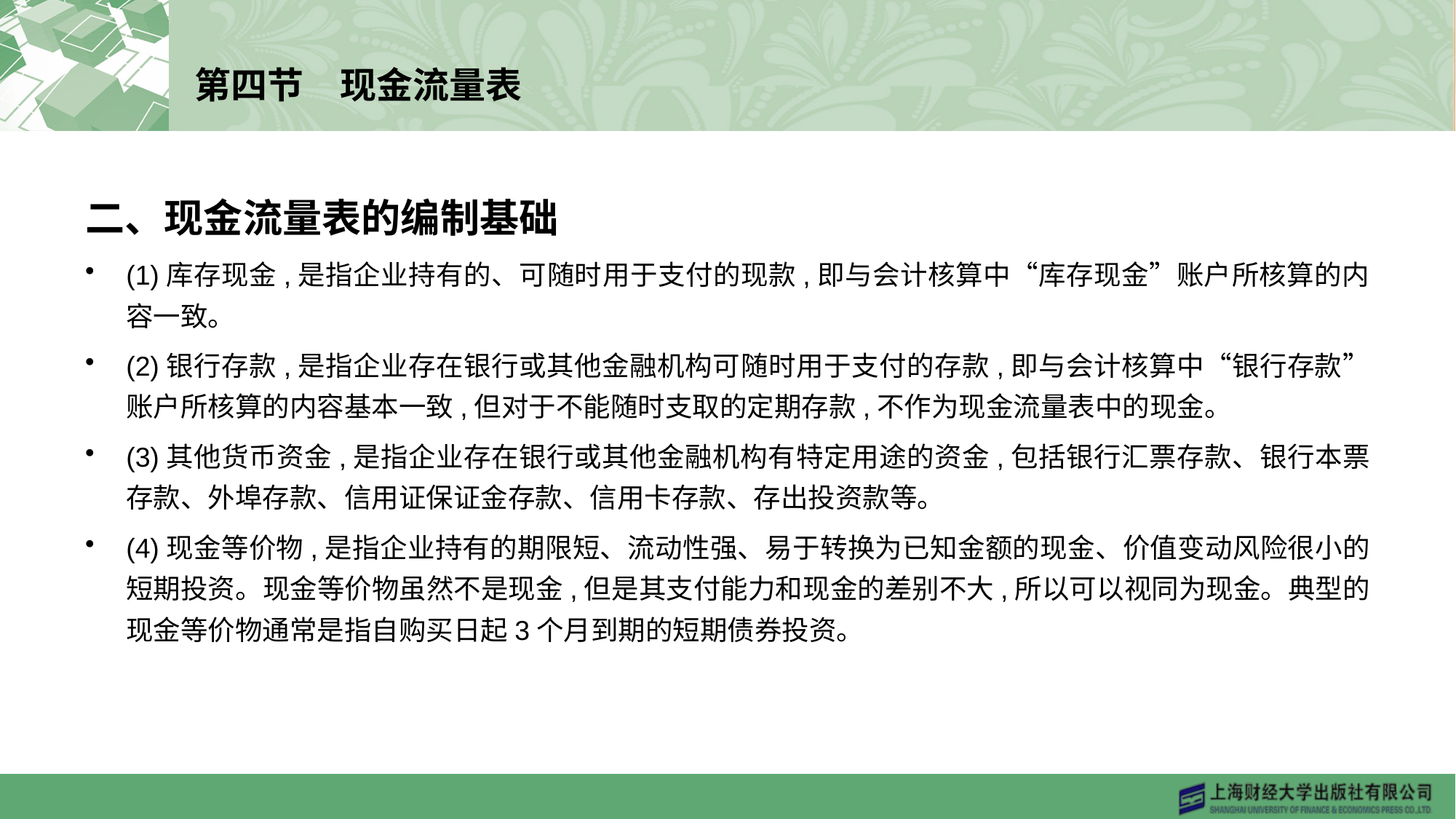

# 第四节　现金流量表
二、现金流量表的编制基础
(1)库存现金,是指企业持有的、可随时用于支付的现款,即与会计核算中“库存现金”账户所核算的内容一致。
(2)银行存款,是指企业存在银行或其他金融机构可随时用于支付的存款,即与会计核算中“银行存款”账户所核算的内容基本一致,但对于不能随时支取的定期存款,不作为现金流量表中的现金。
(3)其他货币资金,是指企业存在银行或其他金融机构有特定用途的资金,包括银行汇票存款、银行本票存款、外埠存款、信用证保证金存款、信用卡存款、存出投资款等。
(4)现金等价物,是指企业持有的期限短、流动性强、易于转换为已知金额的现金、价值变动风险很小的短期投资。现金等价物虽然不是现金,但是其支付能力和现金的差别不大,所以可以视同为现金。典型的现金等价物通常是指自购买日起3个月到期的短期债券投资。